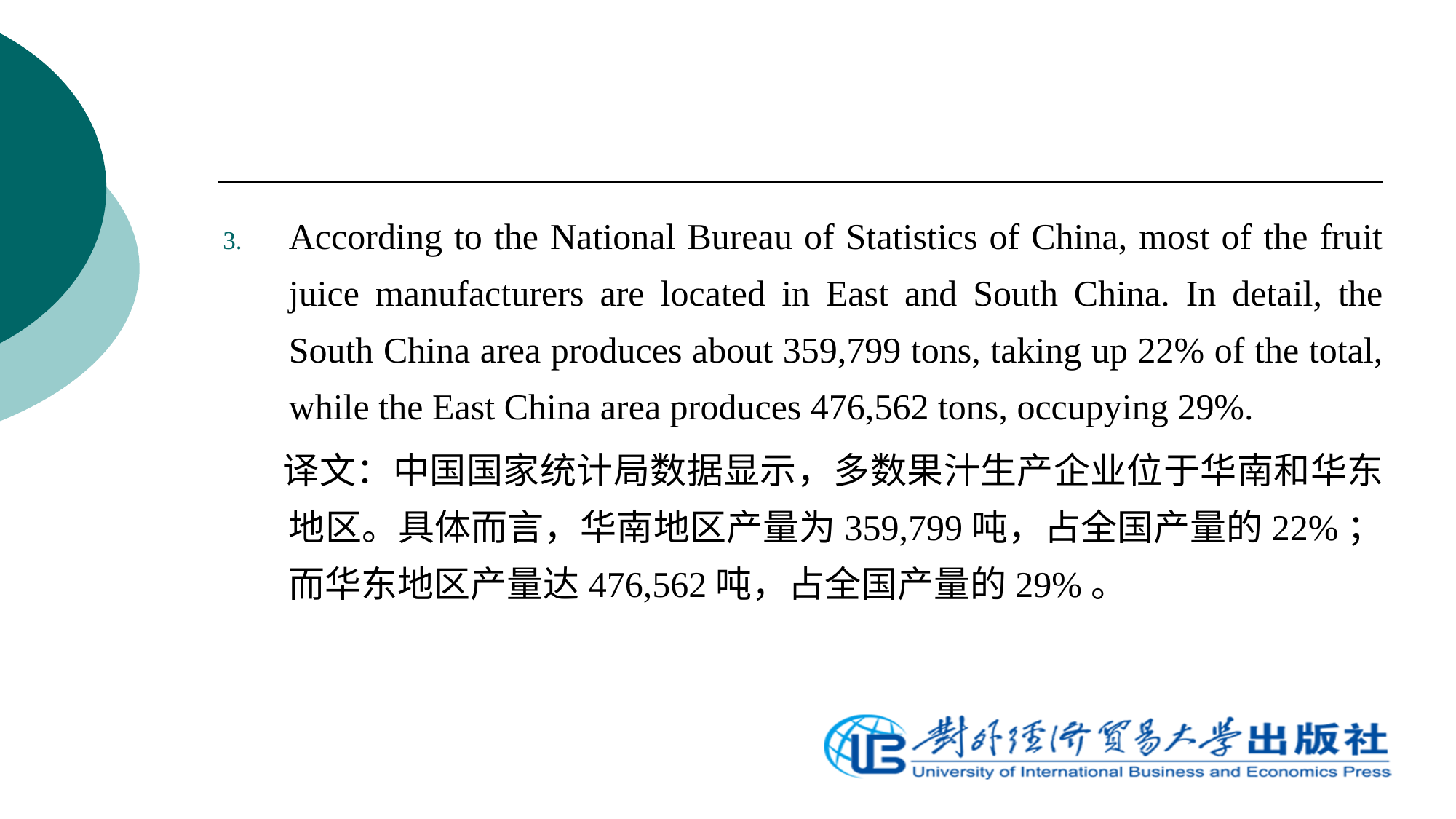

According to the National Bureau of Statistics of China, most of the fruit juice manufacturers are located in East and South China. In detail, the South China area produces about 359,799 tons, taking up 22% of the total, while the East China area produces 476,562 tons, occupying 29%.
      译文：中国国家统计局数据显示，多数果汁生产企业位于华南和华东地区。具体而言，华南地区产量为359,799吨，占全国产量的22%；而华东地区产量达476,562吨，占全国产量的29%。